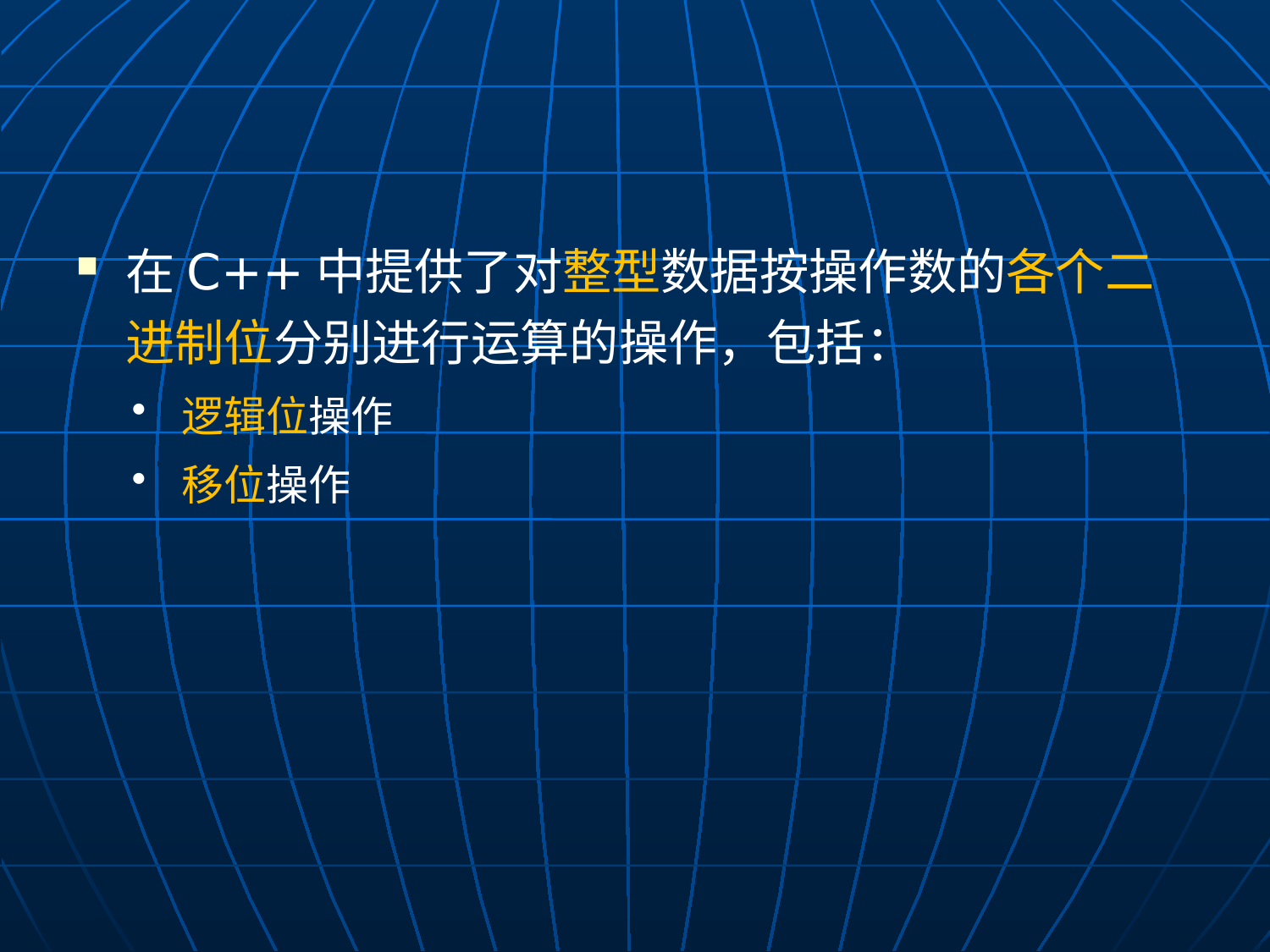

#
在C++中提供了对整型数据按操作数的各个二进制位分别进行运算的操作，包括：
逻辑位操作
移位操作